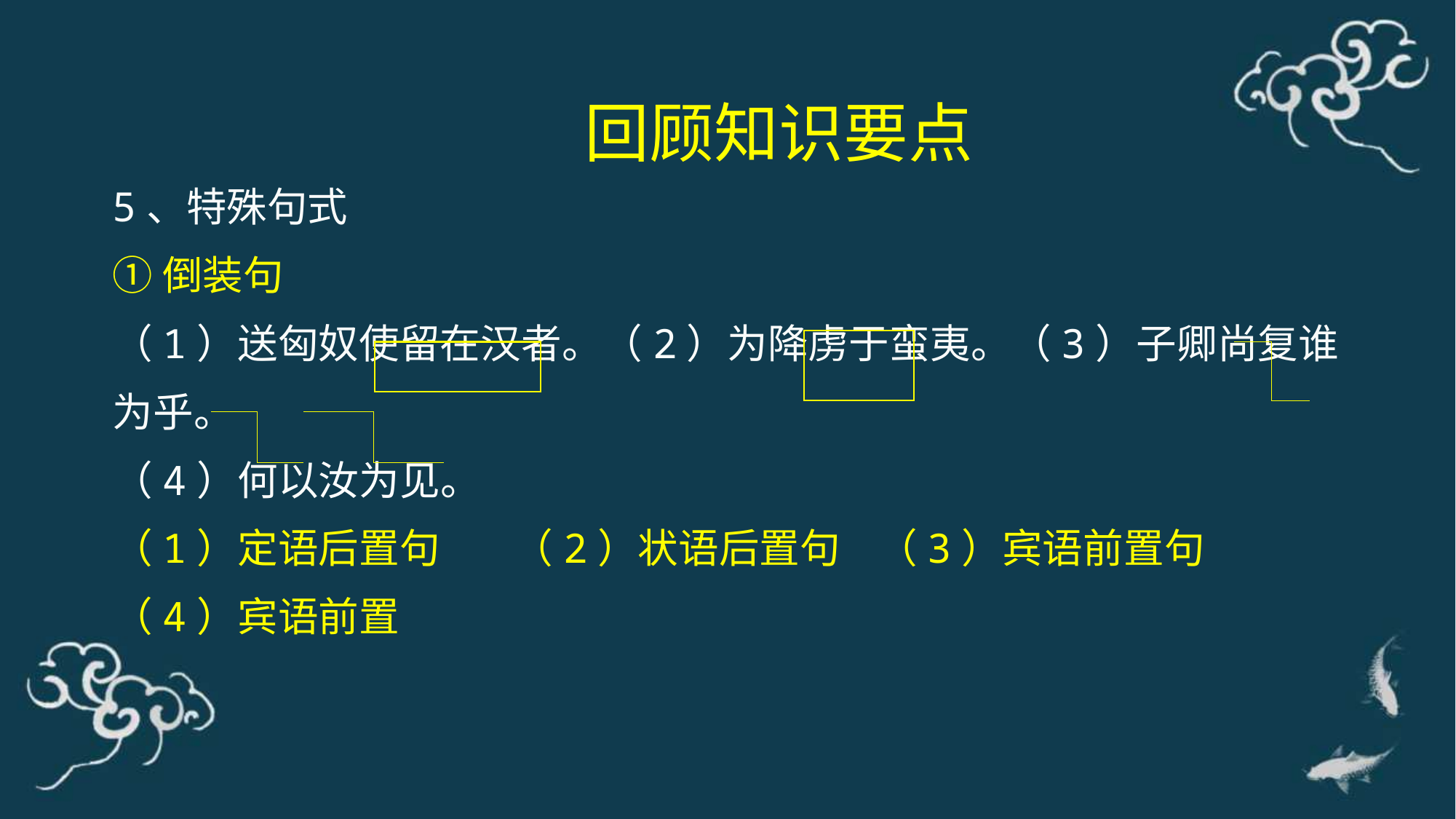

回顾知识要点
5、特殊句式
①倒装句
（1）送匈奴使留在汉者。（2）为降虏于蛮夷。（3）子卿尚复谁为乎。
（4）何以汝为见。
（1）定语后置句        （2）状语后置句    （3）宾语前置句
（4）宾语前置